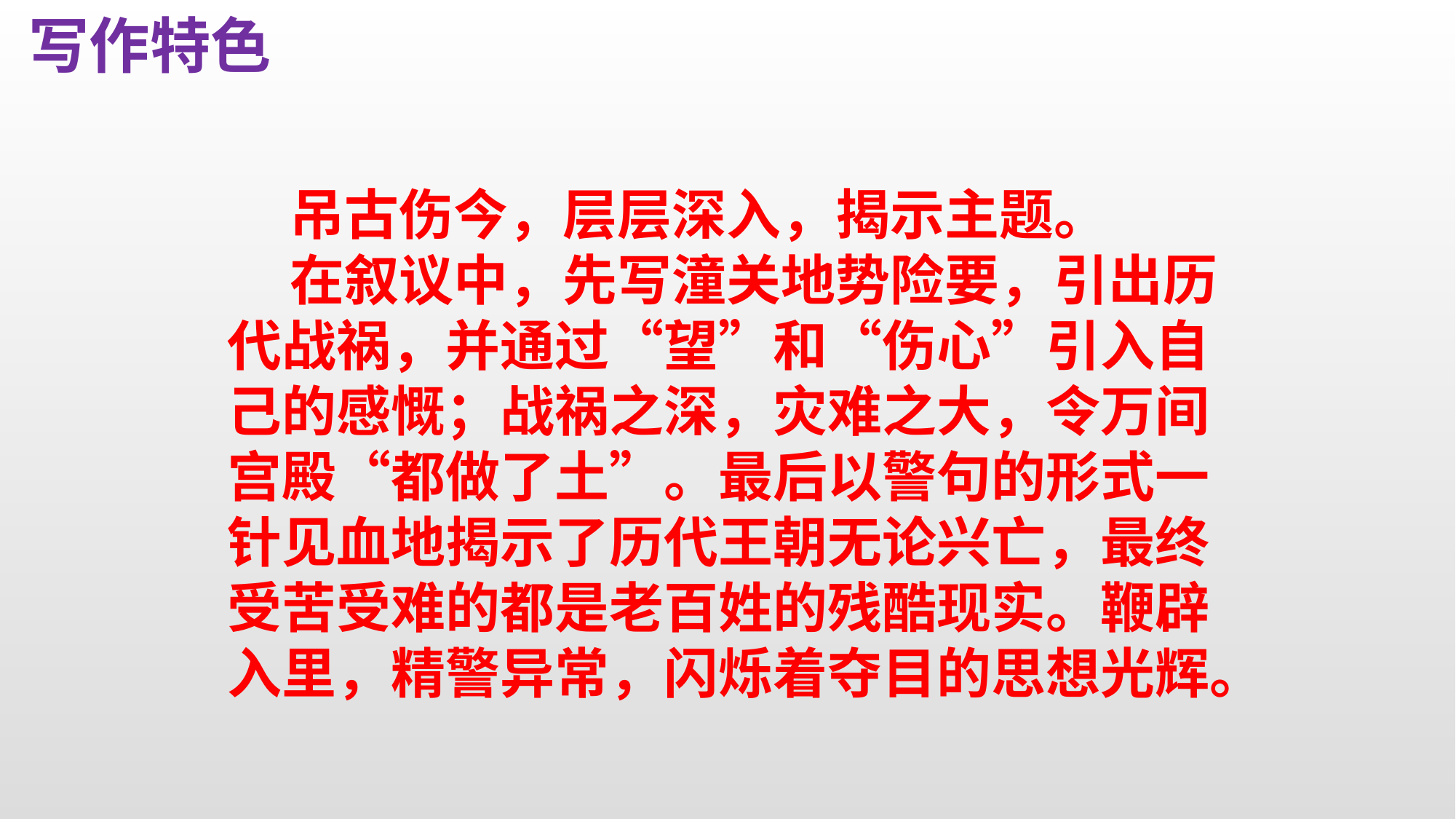

写作特色
    吊古伤今，层层深入，揭示主题。
    在叙议中，先写潼关地势险要，引出历代战祸，并通过“望”和“伤心”引入自己的感慨；战祸之深，灾难之大，令万间宫殿“都做了土”。最后以警句的形式一针见血地揭示了历代王朝无论兴亡，最终受苦受难的都是老百姓的残酷现实。鞭辟入里，精警异常，闪烁着夺目的思想光辉。